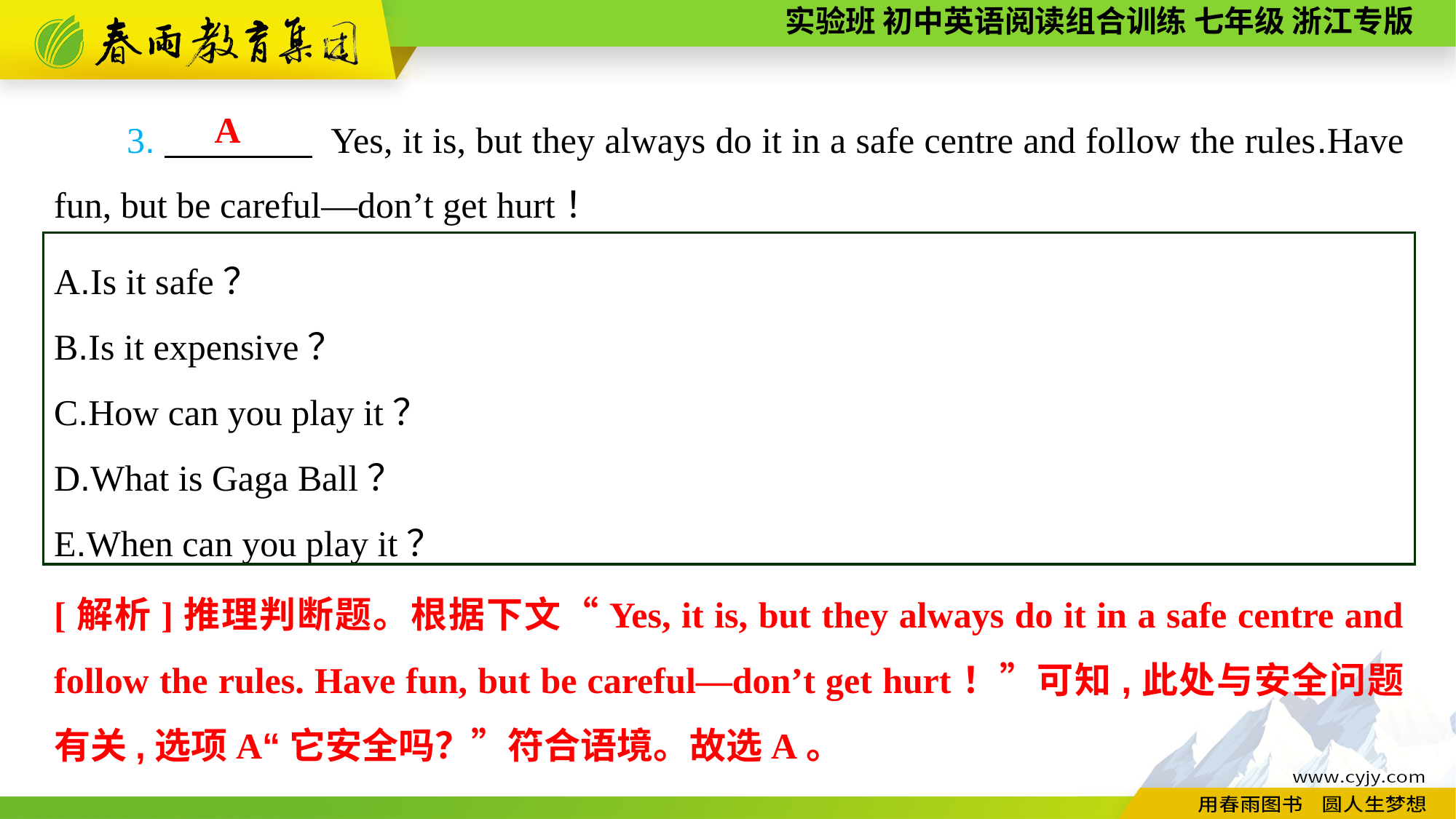

3.　　　　 Yes, it is, but they always do it in a safe centre and follow the rules.Have fun, but be careful—don’t get hurt！
A
A.Is it safe？
B.Is it expensive？
C.How can you play it？
D.What is Gaga Ball？
E.When can you play it？

[解析]推理判断题。根据下文“Yes, it is, but they always do it in a safe centre and follow the rules. Have fun, but be careful—don’t get hurt！”可知,此处与安全问题有关,选项A“它安全吗？”符合语境。故选A。